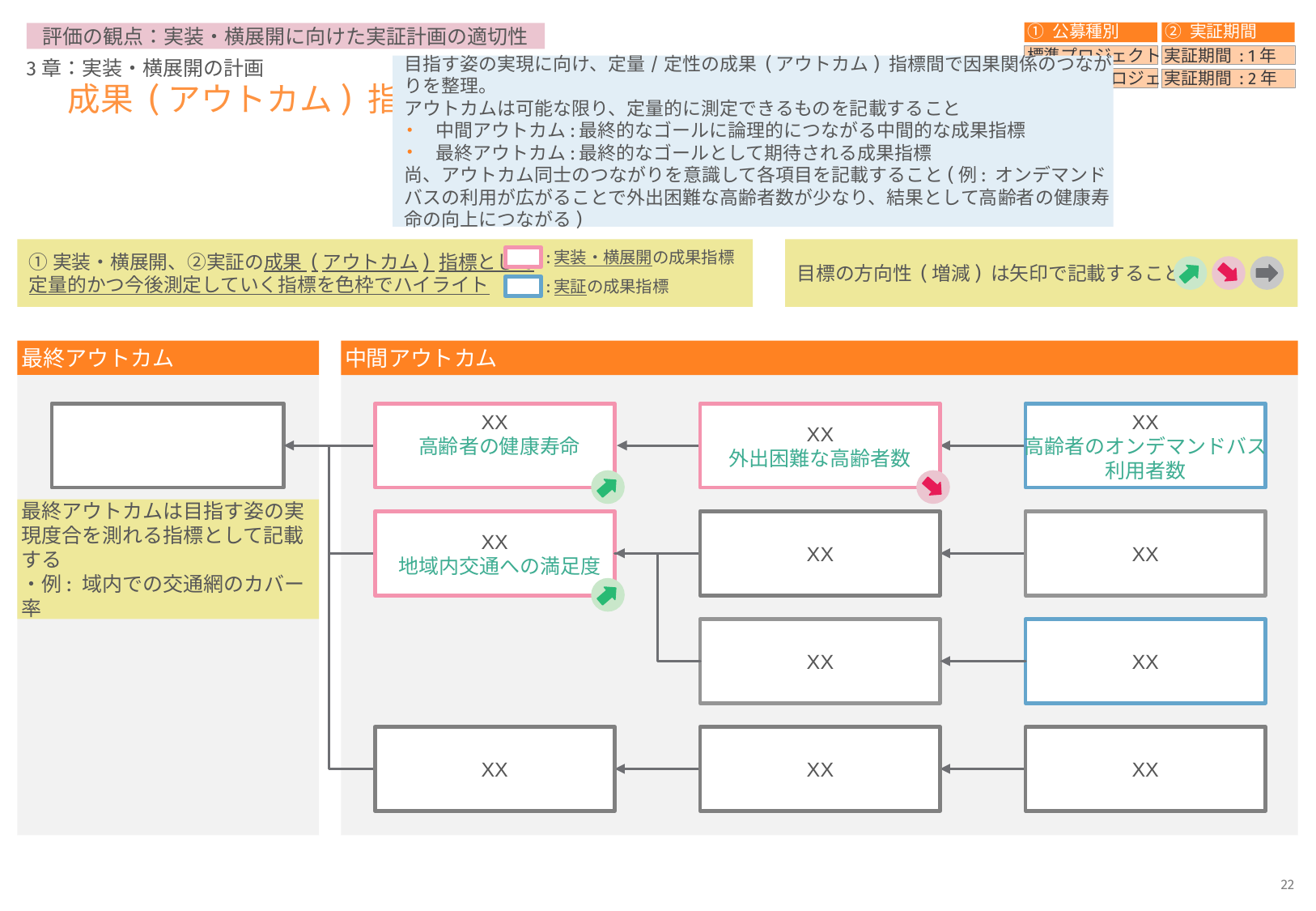

① 公募種別
② 実証期間
標準プロジェクト
実証期間 : 1年
シンボルプロジェクト
実証期間 : 2年
評価の観点：実装・横展開に向けた実証計画の適切性
目指す姿の実現に向け、定量/定性の成果 (アウトカム) 指標間で因果関係のつながりを整理。
アウトカムは可能な限り、定量的に測定できるものを記載すること
中間アウトカム:最終的なゴールに論理的につながる中間的な成果指標
最終アウトカム:最終的なゴールとして期待される成果指標
尚、アウトカム同士のつながりを意識して各項目を記載すること(例: オンデマンドバスの利用が広がることで外出困難な高齢者数が少なり、結果として高齢者の健康寿命の向上につながる)
3章：実装・横展開の計画
# 成果 (アウトカム) 指標
①実装・横展開、②実証の成果 (アウトカム) 指標として
定量的かつ今後測定していく指標を色枠でハイライト
:実装・横展開の成果指標

:実証の成果指標

目標の方向性 (増減) は矢印で記載すること

最終アウトカム
中間アウトカム

XX
 高齢者の健康寿命
XX
外出困難な高齢者数
XX
XX
XX
XX
高齢者のオンデマンドバス
利用者数
XX
XX
XX

最終アウトカムは目指す姿の実現度合を測れる指標として記載する
・例: 域内での交通網のカバー率
XX
 地域内交通への満足度

XX